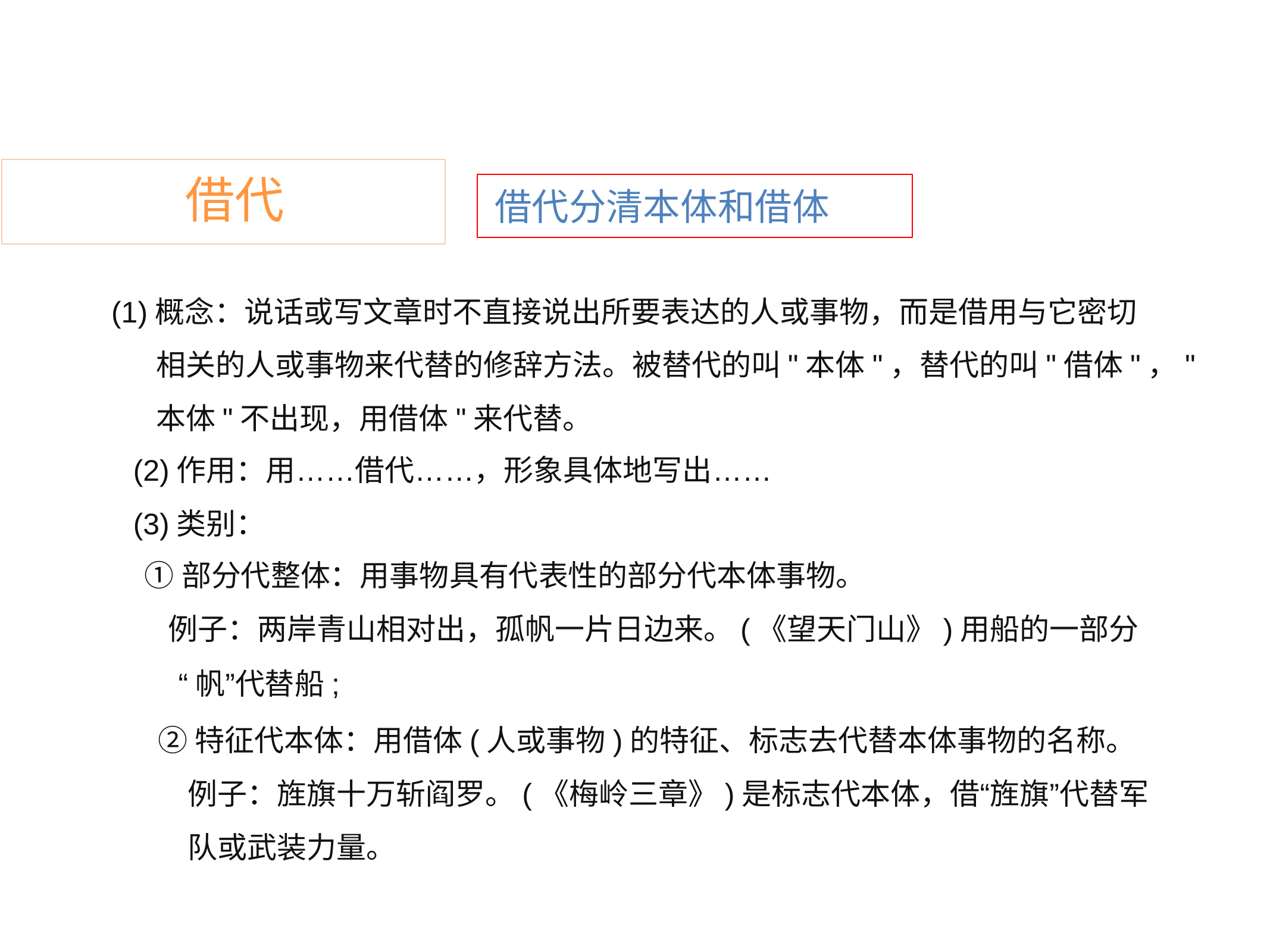

借代

借代分清本体和借体
(1)概念：说话或写文章时不直接说出所要表达的人或事物，而是借用与它密切

	相关的人或事物来代替的修辞方法。被替代的叫"本体"，替代的叫"借体"，"

	本体"不出现，用借体"来代替。
(2)作用：用……借代……，形象具体地写出……

(3)类别：
①部分代整体：用事物具有代表性的部分代本体事物。
例子：两岸青山相对出，孤帆一片日边来。(《望天门山》)用船的一部分
“帆”代替船;
②特征代本体：用借体(人或事物)的特征、标志去代替本体事物的名称。

	例子：旌旗十万斩阎罗。(《梅岭三章》)是标志代本体，借“旌旗”代替军

	队或武装力量。